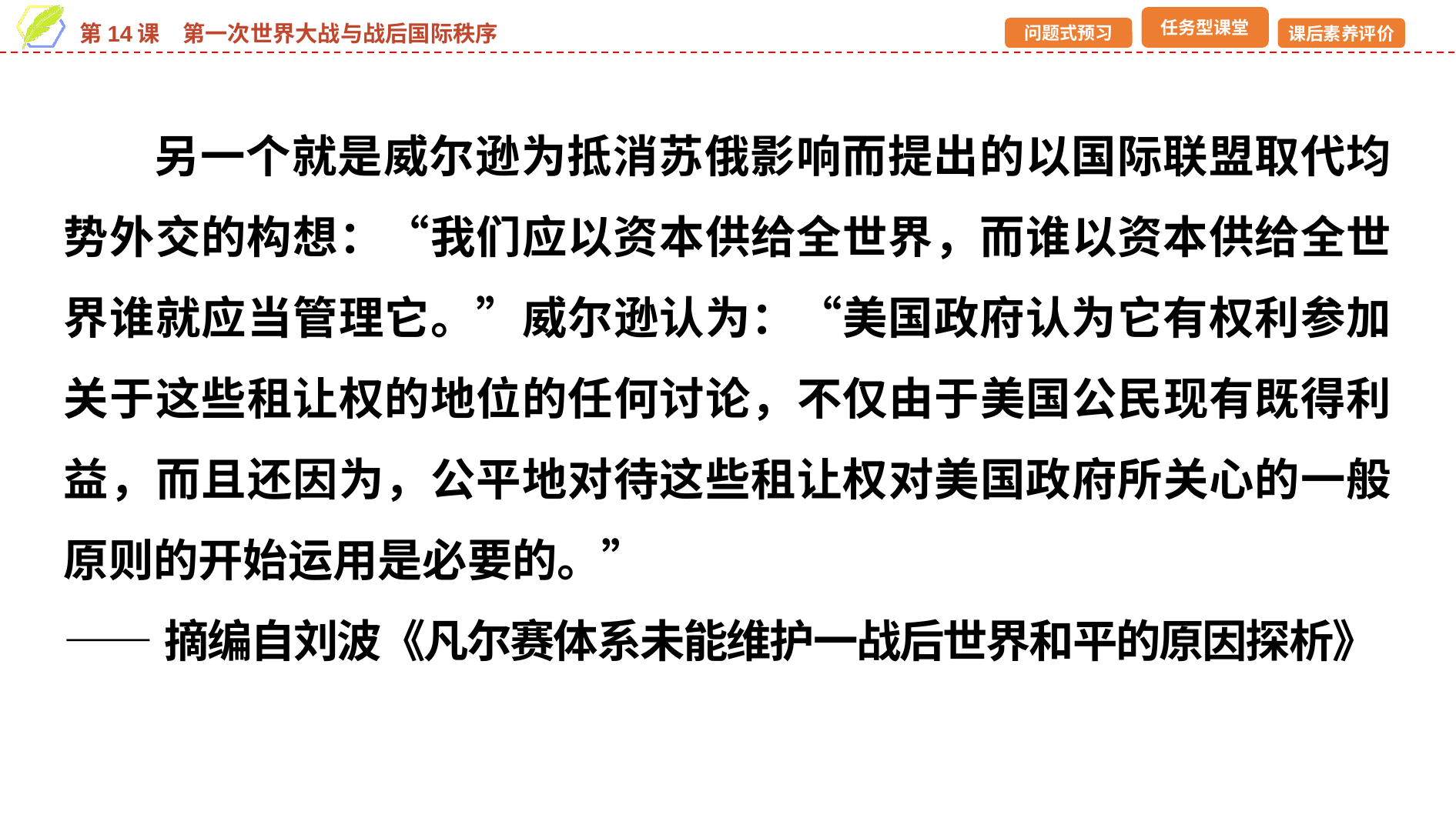

另一个就是威尔逊为抵消苏俄影响而提出的以国际联盟取代均势外交的构想：“我们应以资本供给全世界，而谁以资本供给全世界谁就应当管理它。”威尔逊认为：“美国政府认为它有权利参加关于这些租让权的地位的任何讨论，不仅由于美国公民现有既得利益，而且还因为，公平地对待这些租让权对美国政府所关心的一般原则的开始运用是必要的。”
——摘编自刘波《凡尔赛体系未能维护一战后世界和平的原因探析》